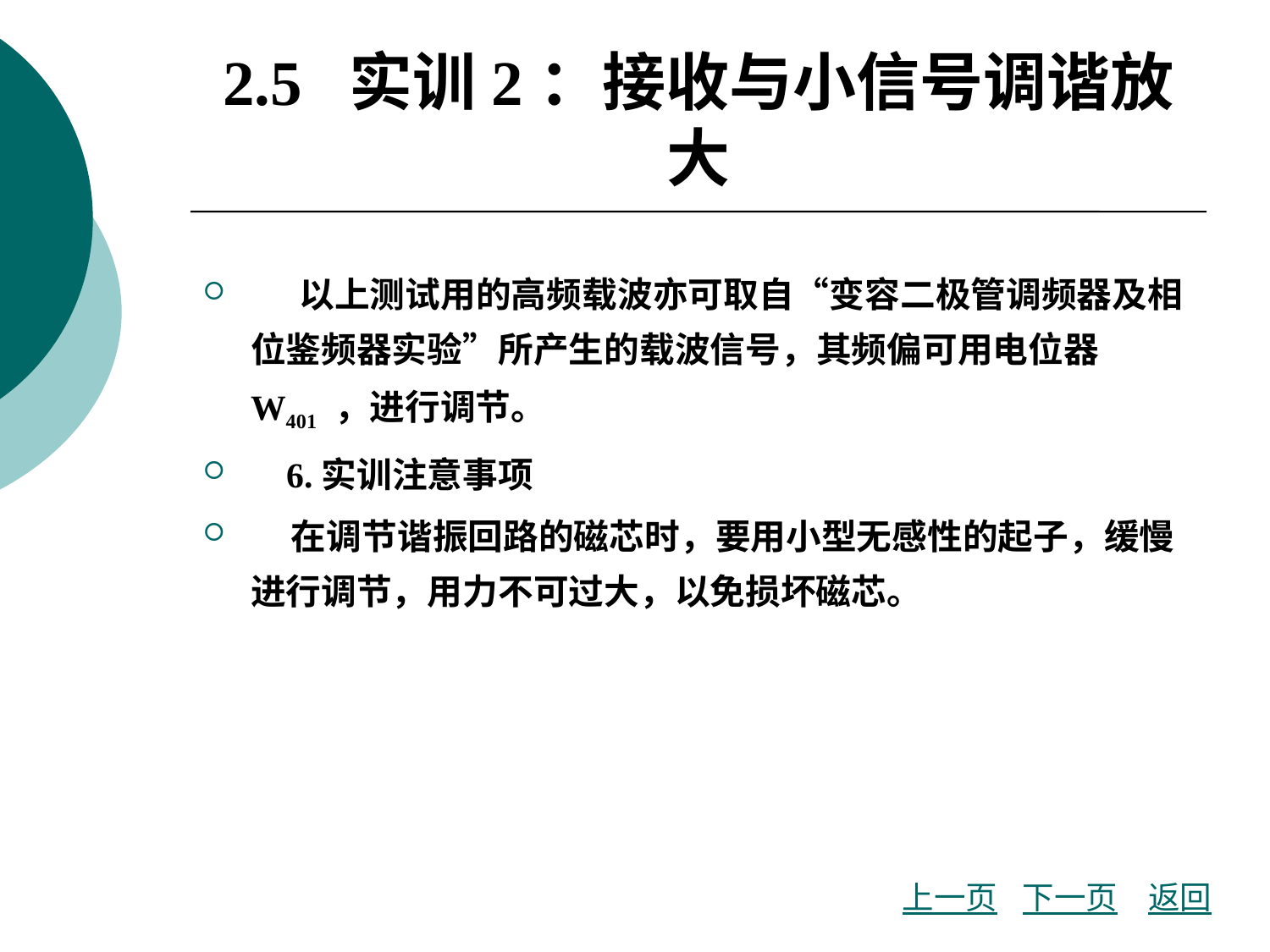

# 2.5  实训2：接收与小信号调谐放大
     以上测试用的高频载波亦可取自“变容二极管调频器及相位鉴频器实验”所产生的载波信号，其频偏可用电位器W401 ，进行调节。
    6.实训注意事项
    在调节谐振回路的磁芯时，要用小型无感性的起子，缓慢进行调节，用力不可过大，以免损坏磁芯。
上一页
下一页
返回